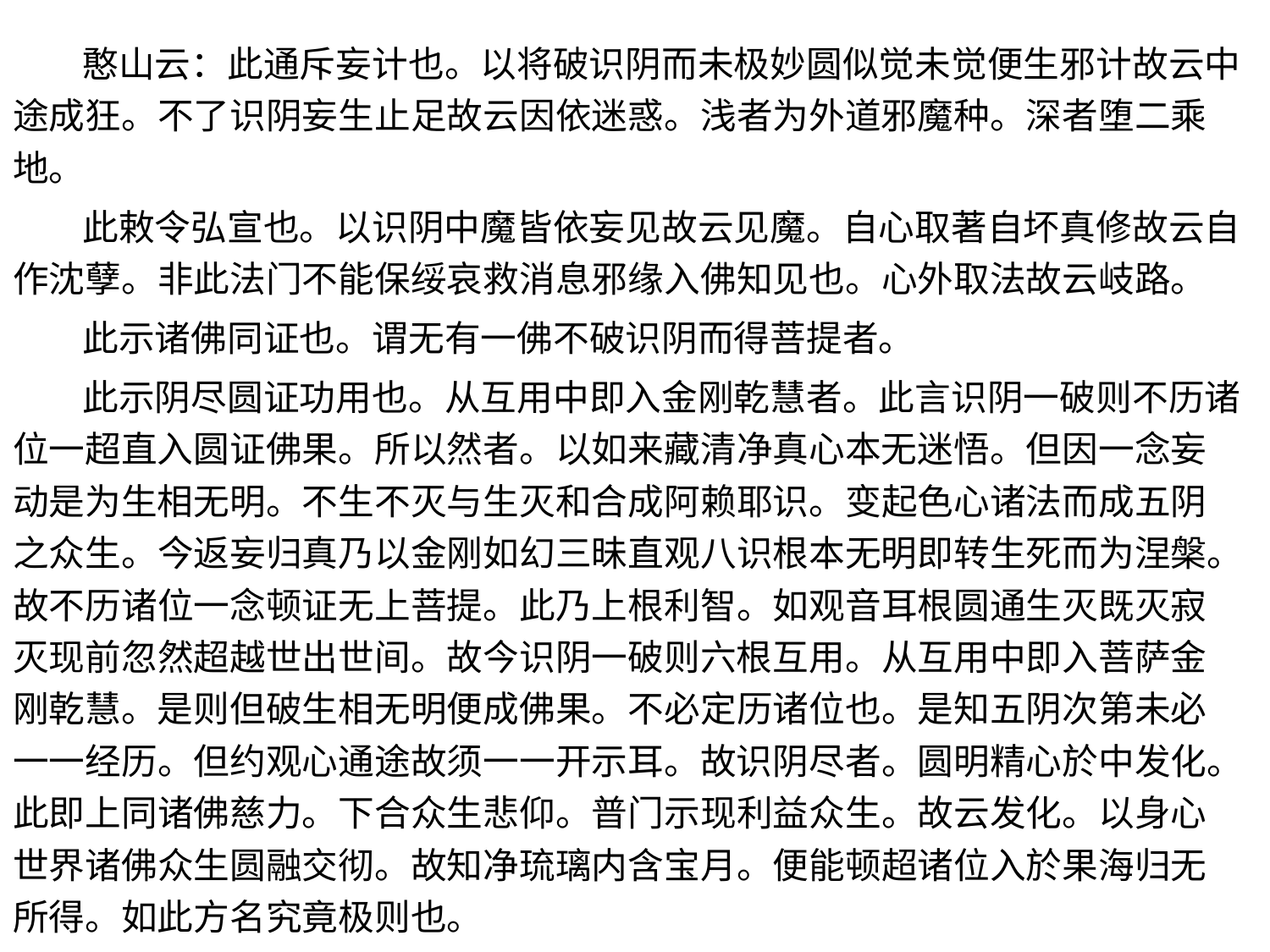

憨山云：此通斥妄计也。以将破识阴而未极妙圆似觉未觉便生邪计故云中途成狂。不了识阴妄生止足故云因依迷惑。浅者为外道邪魔种。深者堕二乘地。
        此敕令弘宣也。以识阴中魔皆依妄见故云见魔。自心取著自坏真修故云自作沈孽。非此法门不能保绥哀救消息邪缘入佛知见也。心外取法故云岐路。
        此示诸佛同证也。谓无有一佛不破识阴而得菩提者。
        此示阴尽圆证功用也。从互用中即入金刚乾慧者。此言识阴一破则不历诸位一超直入圆证佛果。所以然者。以如来藏清净真心本无迷悟。但因一念妄动是为生相无明。不生不灭与生灭和合成阿赖耶识。变起色心诸法而成五阴之众生。今返妄归真乃以金刚如幻三昧直观八识根本无明即转生死而为涅槃。故不历诸位一念顿证无上菩提。此乃上根利智。如观音耳根圆通生灭既灭寂灭现前忽然超越世出世间。故今识阴一破则六根互用。从互用中即入菩萨金刚乾慧。是则但破生相无明便成佛果。不必定历诸位也。是知五阴次第未必一一经历。但约观心通途故须一一开示耳。故识阴尽者。圆明精心於中发化。此即上同诸佛慈力。下合众生悲仰。普门示现利益众生。故云发化。以身心世界诸佛众生圆融交彻。故知净琉璃内含宝月。便能顿超诸位入於果海归无所得。如此方名究竟极则也。